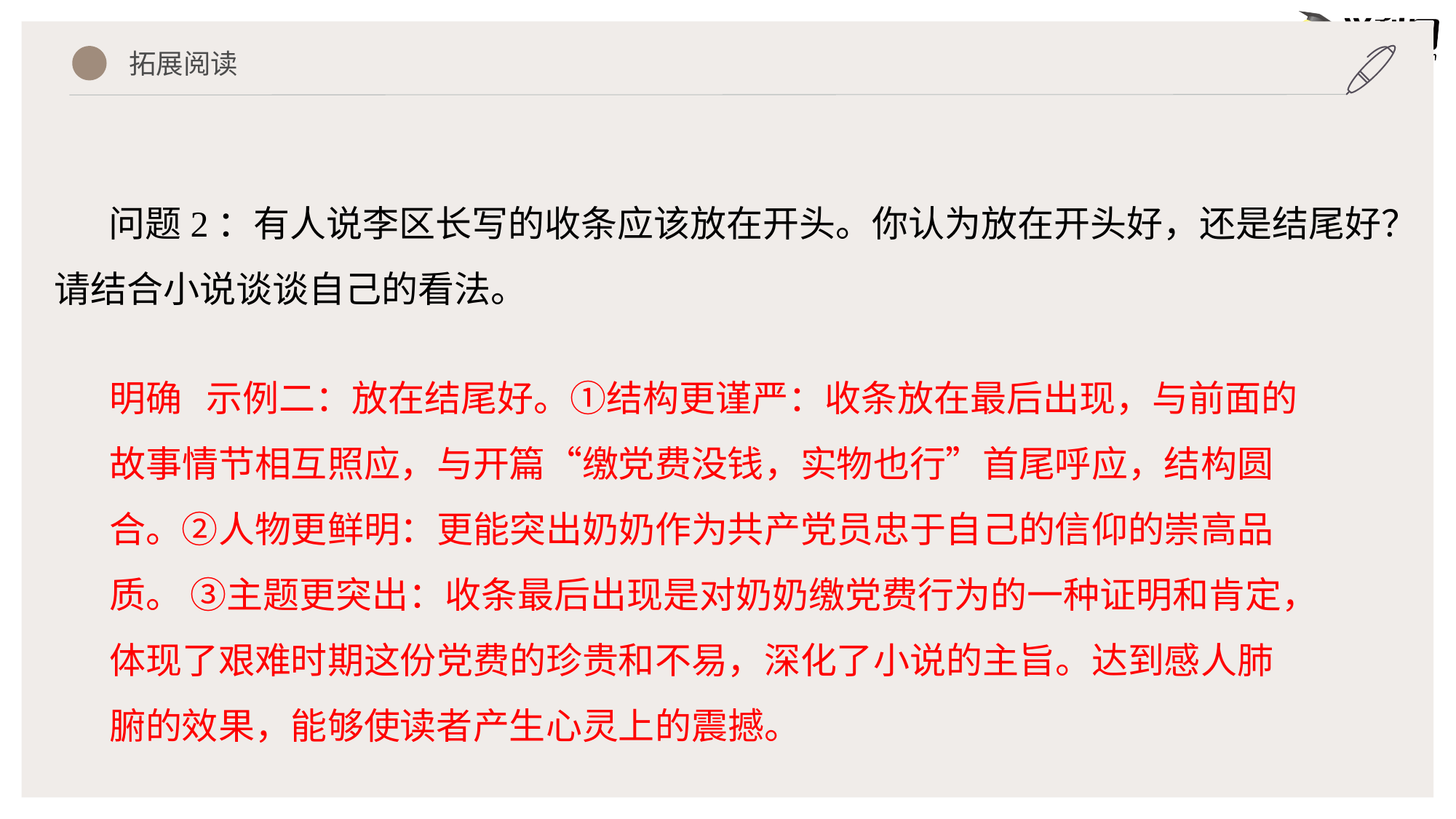

拓展阅读

问题2：有人说李区长写的收条应该放在开头。你认为放在开头好，还是结尾好？请结合小说谈谈自己的看法。
明确   示例二：放在结尾好。①结构更谨严：收条放在最后出现，与前面的故事情节相互照应，与开篇“缴党费没钱，实物也行”首尾呼应，结构圆合。②人物更鲜明：更能突出奶奶作为共产党员忠于自己的信仰的崇高品质。 ③主题更突出：收条最后出现是对奶奶缴党费行为的一种证明和肯定，体现了艰难时期这份党费的珍贵和不易，深化了小说的主旨。达到感人肺腑的效果，能够使读者产生心灵上的震撼。